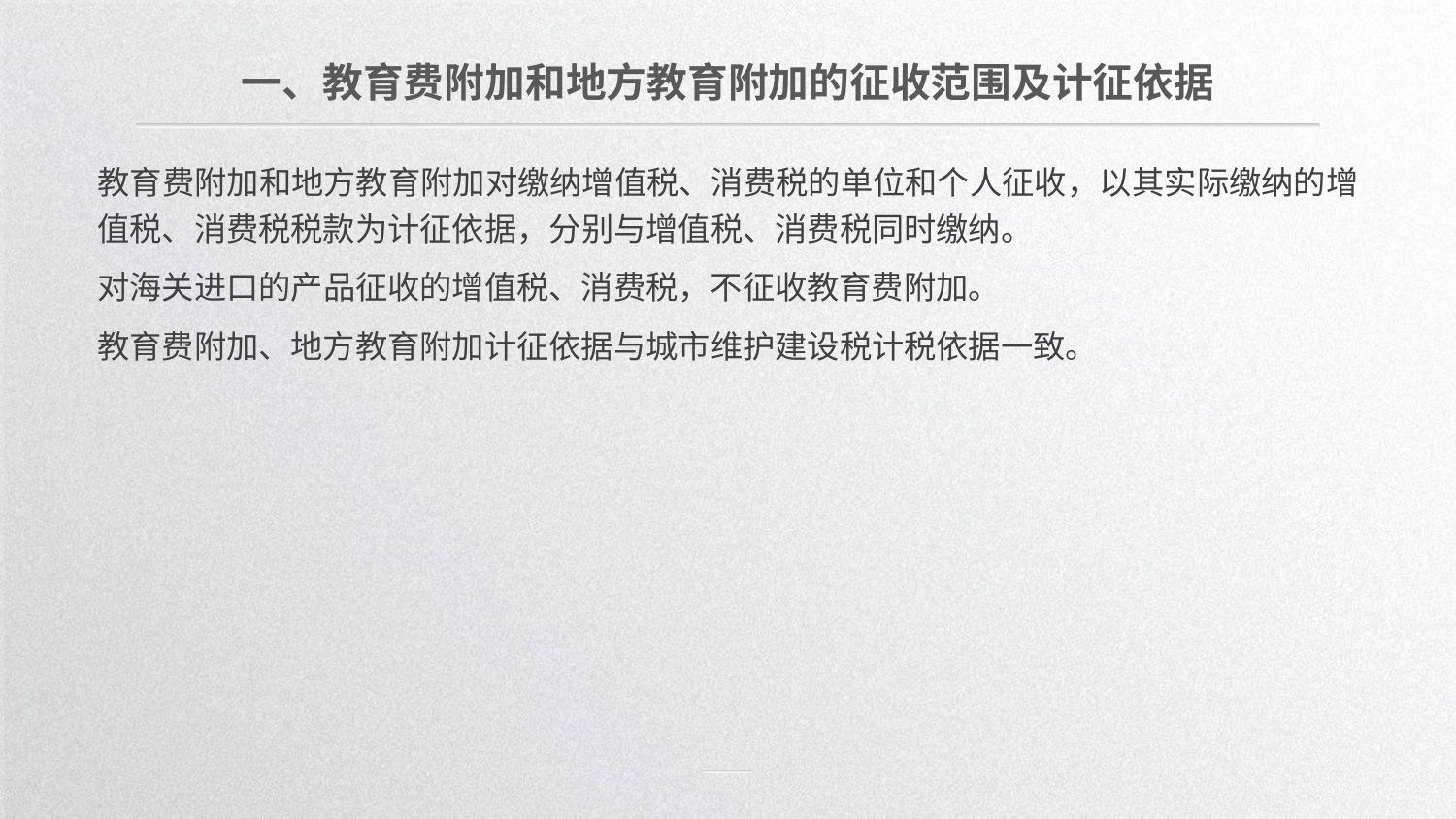

一、教育费附加和地方教育附加的征收范围及计征依据
教育费附加和地方教育附加对缴纳增值税、消费税的单位和个人征收，以其实际缴纳的增值税、消费税税款为计征依据，分别与增值税、消费税同时缴纳。
对海关进口的产品征收的增值税、消费税，不征收教育费附加。
教育费附加、地方教育附加计征依据与城市维护建设税计税依据一致。